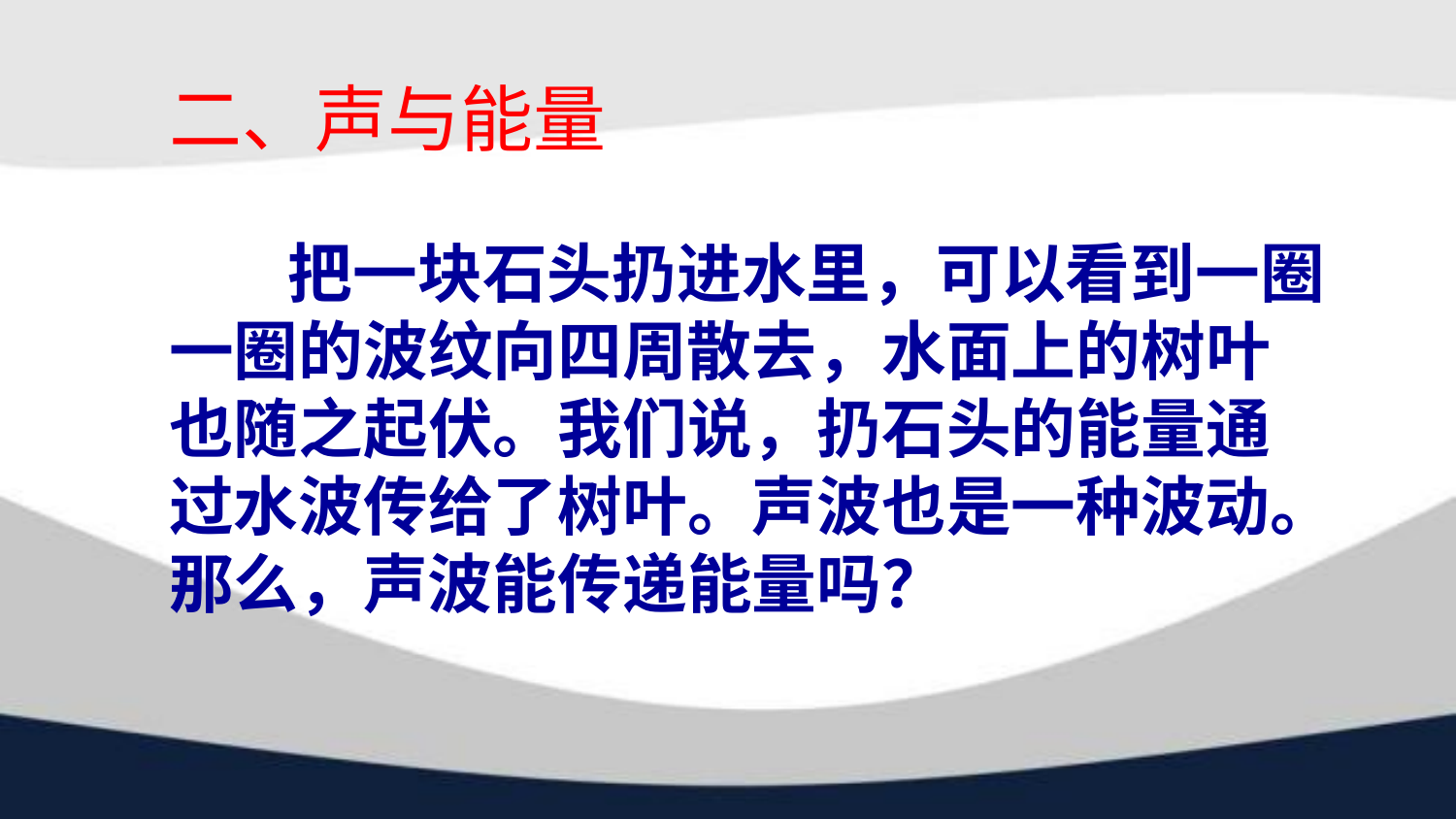

二、声与能量
       把一块石头扔进水里，可以看到一圈一圈的波纹向四周散去，水面上的树叶也随之起伏。我们说，扔石头的能量通过水波传给了树叶。声波也是一种波动。那么，声波能传递能量吗？